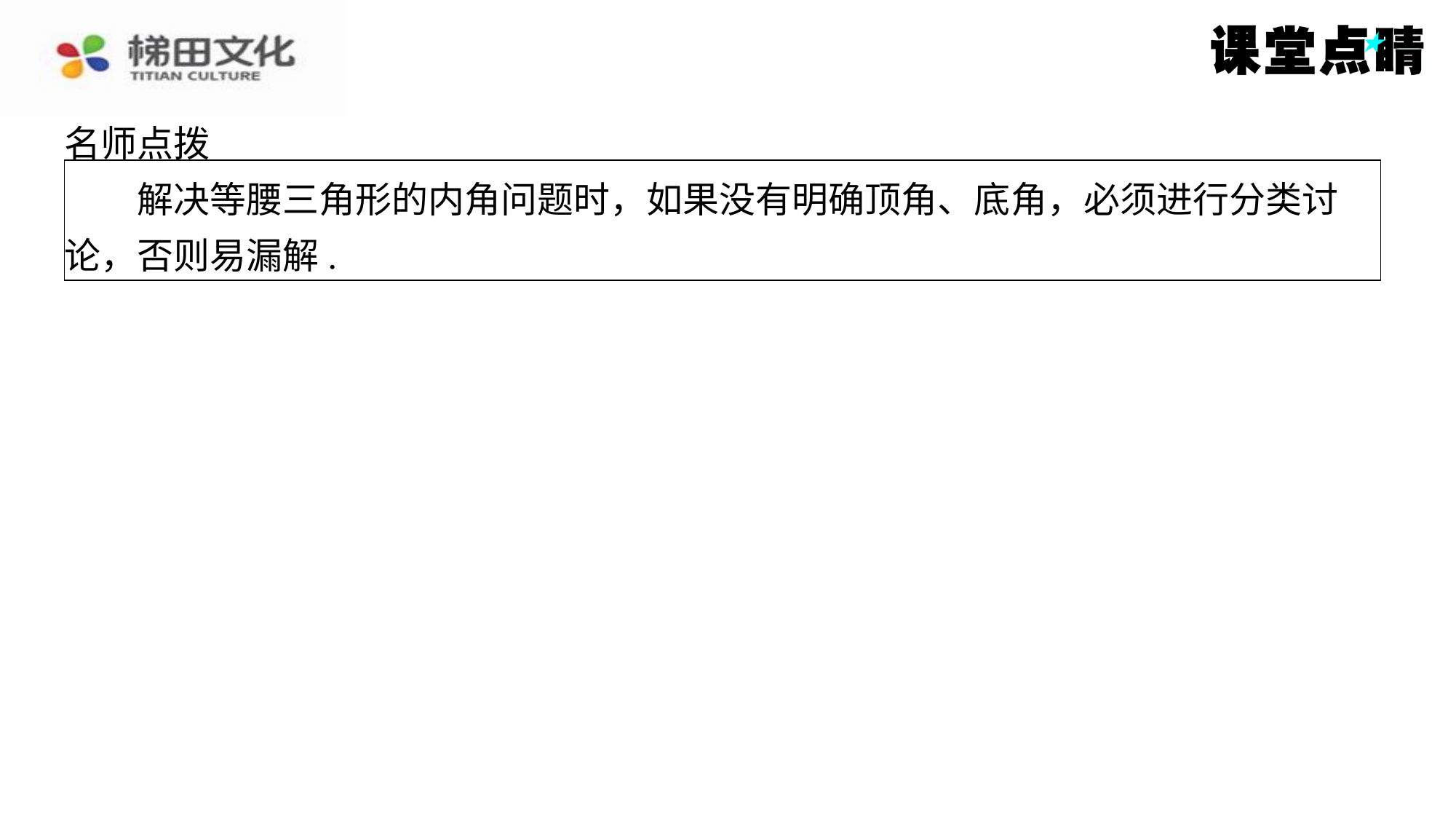

名师点拨
　　解决等腰三角形的内角问题时，如果没有明确顶角、底角，必须进行分类讨
论，否则易漏解.